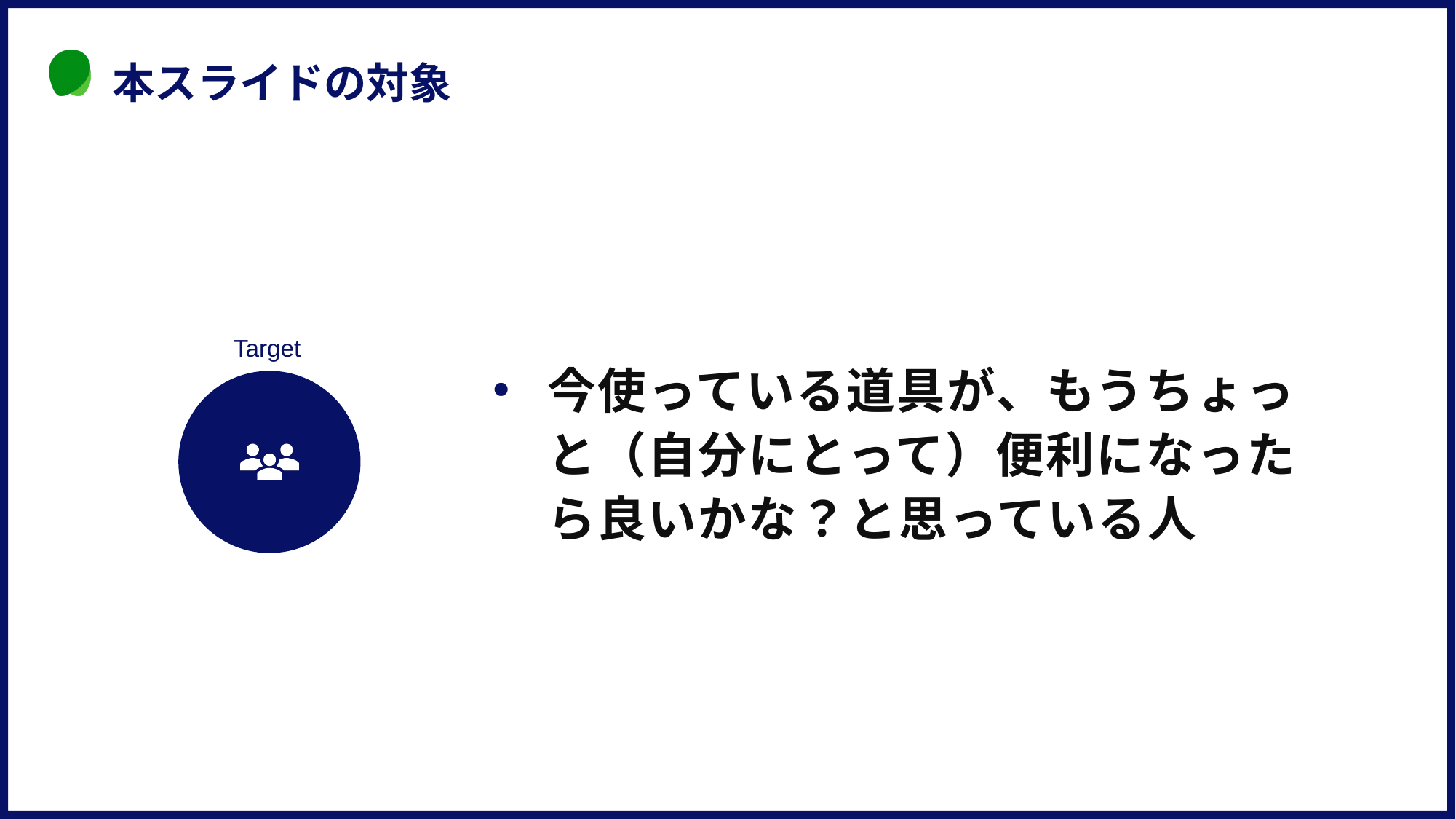

今使っている道具が、もうちょっと（自分にとって）便利になったら良いかな？と思っている人